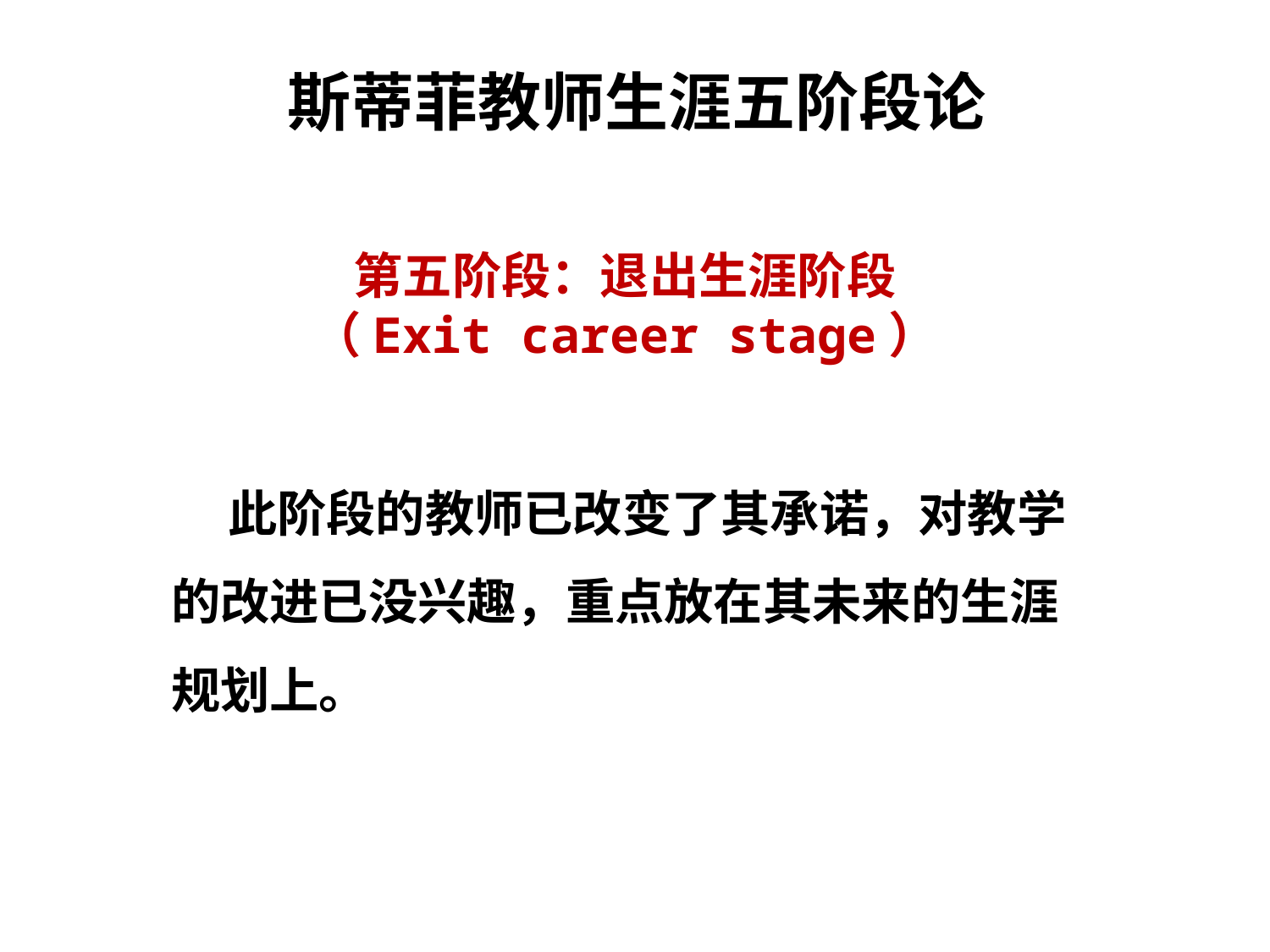

斯蒂菲教师生涯五阶段论
第五阶段：退出生涯阶段
（Exit career stage）
    此阶段的教师已改变了其承诺，对教学的改进已没兴趣，重点放在其未来的生涯规划上。